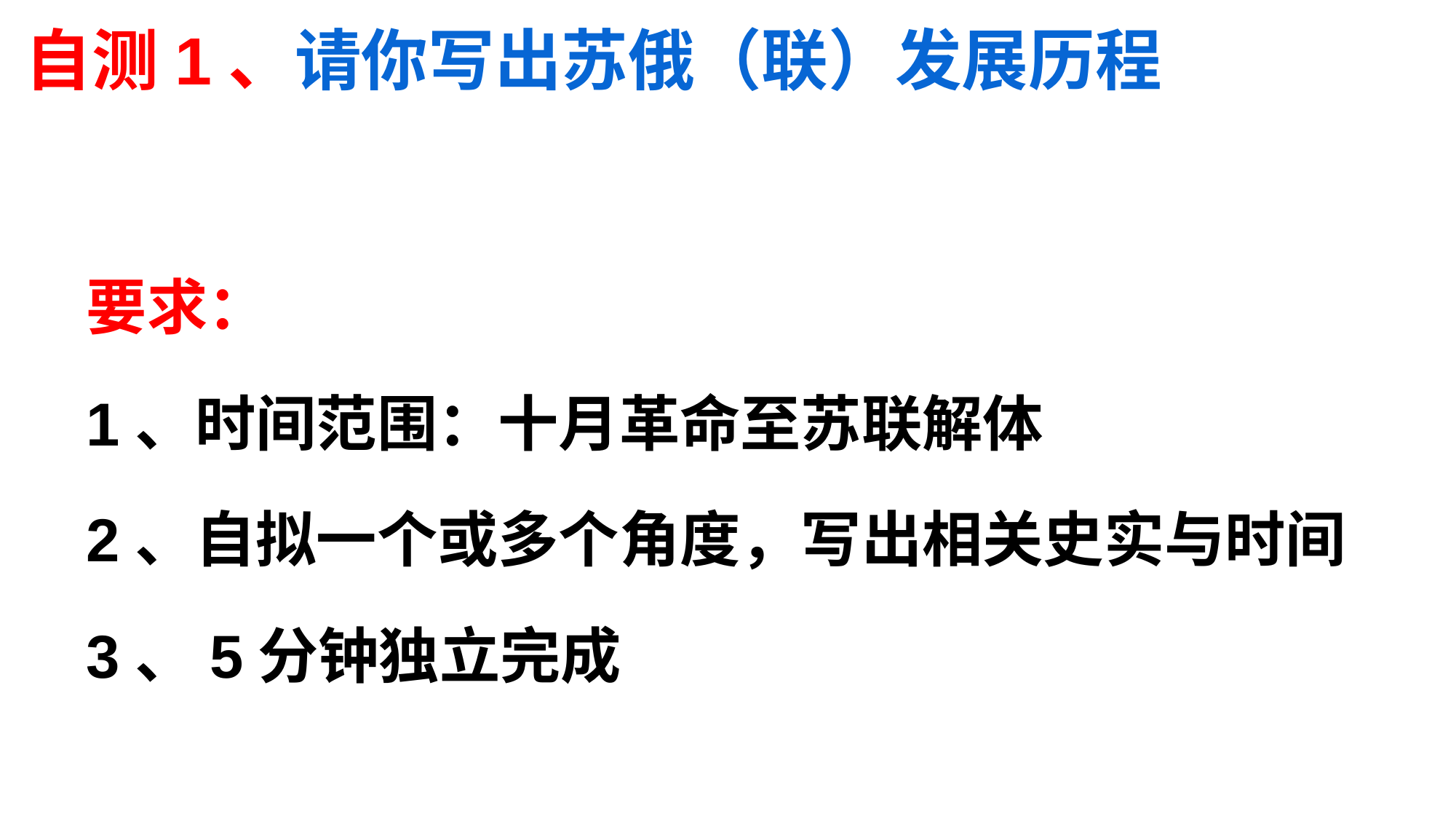

自测1、请你写出苏俄（联）发展历程
要求：
1、时间范围：十月革命至苏联解体
2、自拟一个或多个角度，写出相关史实与时间
3、5分钟独立完成